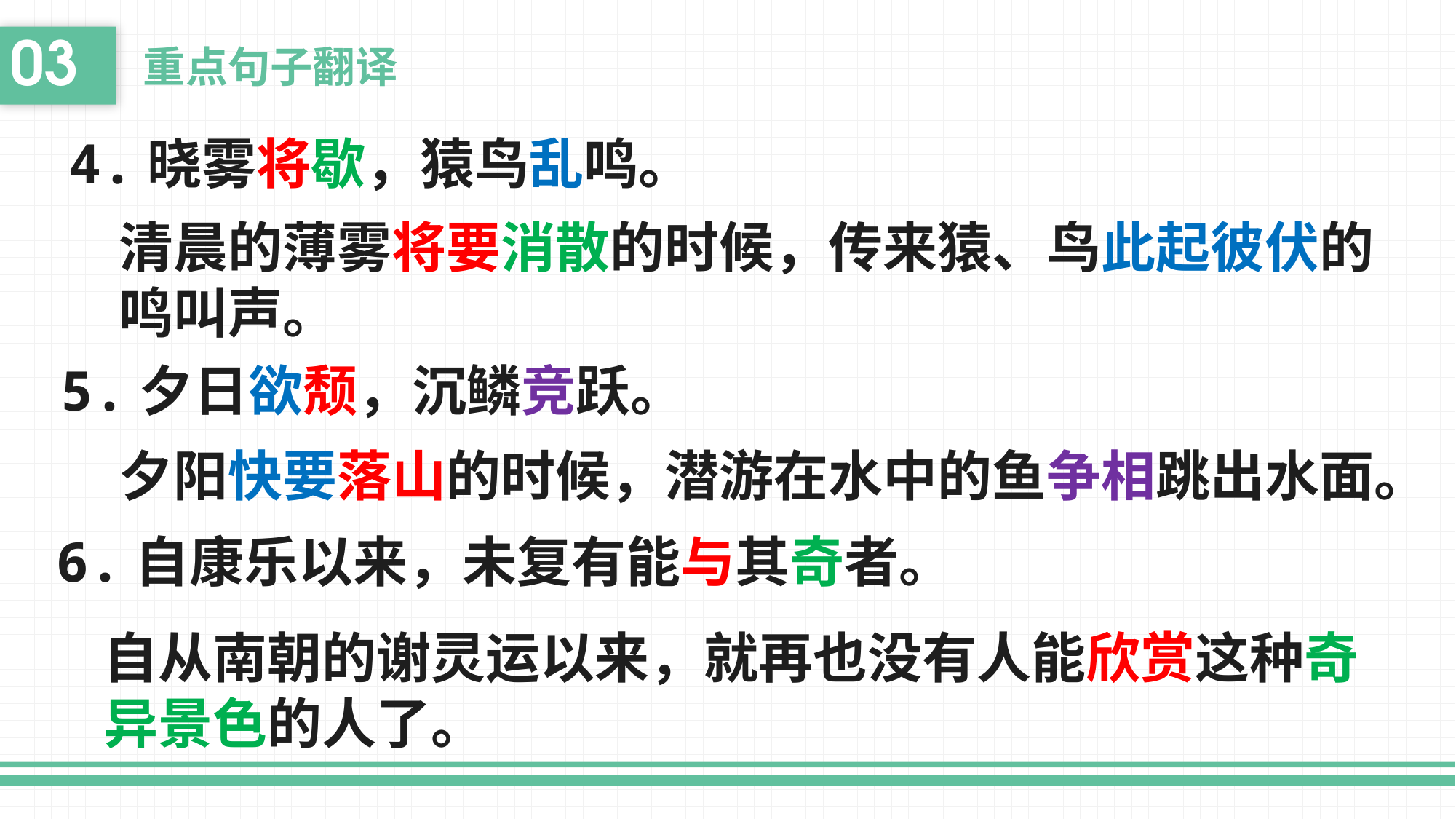

03
重点句子翻译
4.晓雾将歇，猿鸟乱鸣。
清晨的薄雾将要消散的时候，传来猿、鸟此起彼伏的鸣叫声。
5.夕日欲颓，沉鳞竞跃。
夕阳快要落山的时候，潜游在水中的鱼争相跳出水面。
6.自康乐以来，未复有能与其奇者。
自从南朝的谢灵运以来，就再也没有人能欣赏这种奇异景色的人了。